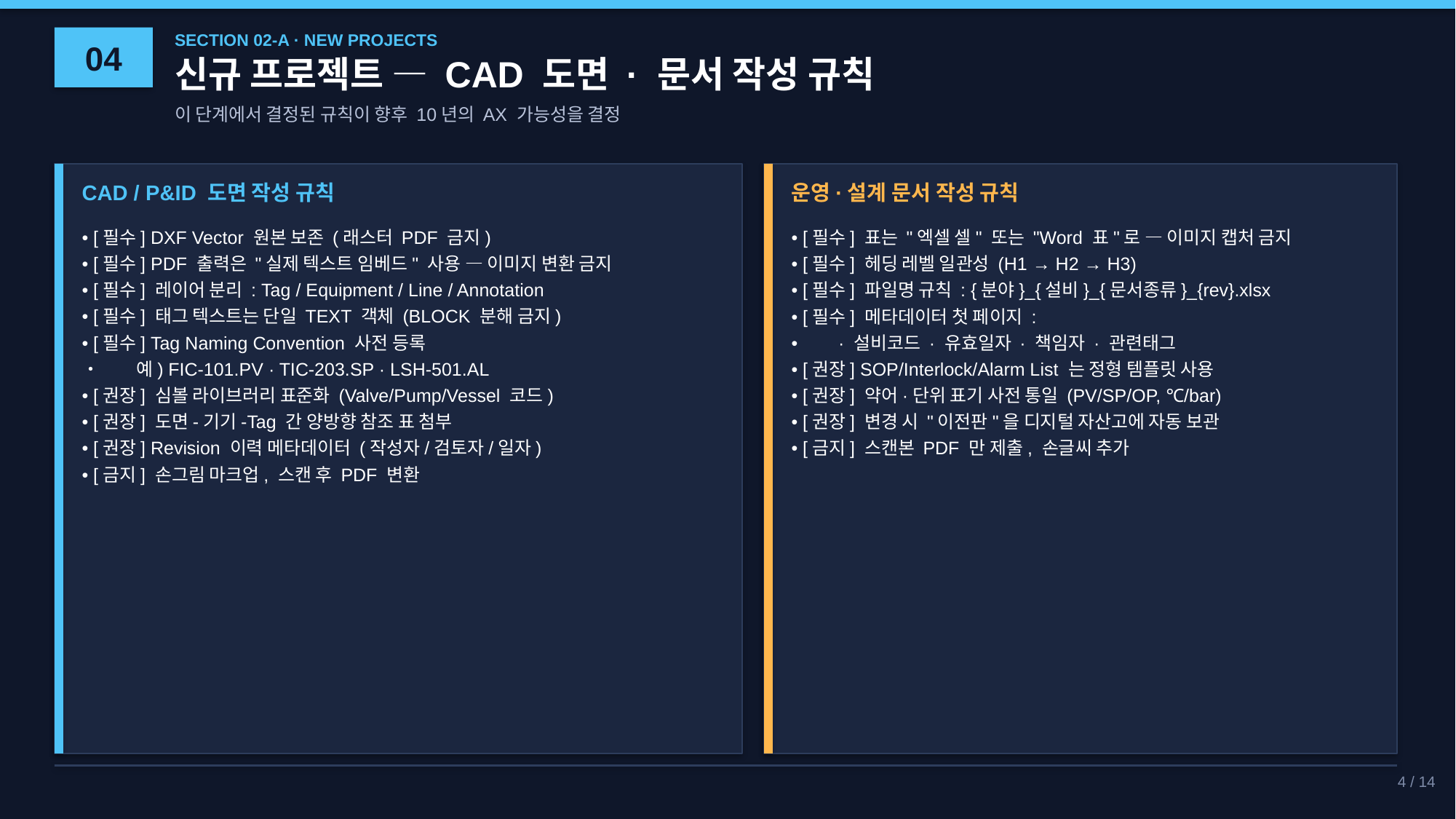

04
SECTION 02-A · NEW PROJECTS
신규 프로젝트 — CAD 도면 · 문서 작성 규칙
이 단계에서 결정된 규칙이 향후 10년의 AX 가능성을 결정

CAD / P&ID 도면 작성 규칙
운영·설계 문서 작성 규칙
• [필수] DXF Vector 원본 보존 (래스터 PDF 금지)
• [필수] PDF 출력은 "실제 텍스트 임베드" 사용 — 이미지 변환 금지
• [필수] 레이어 분리 : Tag / Equipment / Line / Annotation
• [필수] 태그 텍스트는 단일 TEXT 객체 (BLOCK 분해 금지)
• [필수] Tag Naming Convention 사전 등록
•        예) FIC-101.PV · TIC-203.SP · LSH-501.AL
• [권장] 심볼 라이브러리 표준화 (Valve/Pump/Vessel 코드)
• [권장] 도면-기기-Tag 간 양방향 참조 표 첨부
• [권장] Revision 이력 메타데이터 (작성자/검토자/일자)
• [금지] 손그림 마크업, 스캔 후 PDF 변환
• [필수] 표는 "엑셀 셀" 또는 "Word 표"로 — 이미지 캡처 금지
• [필수] 헤딩 레벨 일관성 (H1 → H2 → H3)
• [필수] 파일명 규칙 : {분야}_{설비}_{문서종류}_{rev}.xlsx
• [필수] 메타데이터 첫 페이지 :
•        · 설비코드 · 유효일자 · 책임자 · 관련태그
• [권장] SOP/Interlock/Alarm List 는 정형 템플릿 사용
• [권장] 약어·단위 표기 사전 통일 (PV/SP/OP, ℃/bar)
• [권장] 변경 시 "이전판"을 디지털 자산고에 자동 보관
• [금지] 스캔본 PDF 만 제출, 손글씨 추가

4 / 14